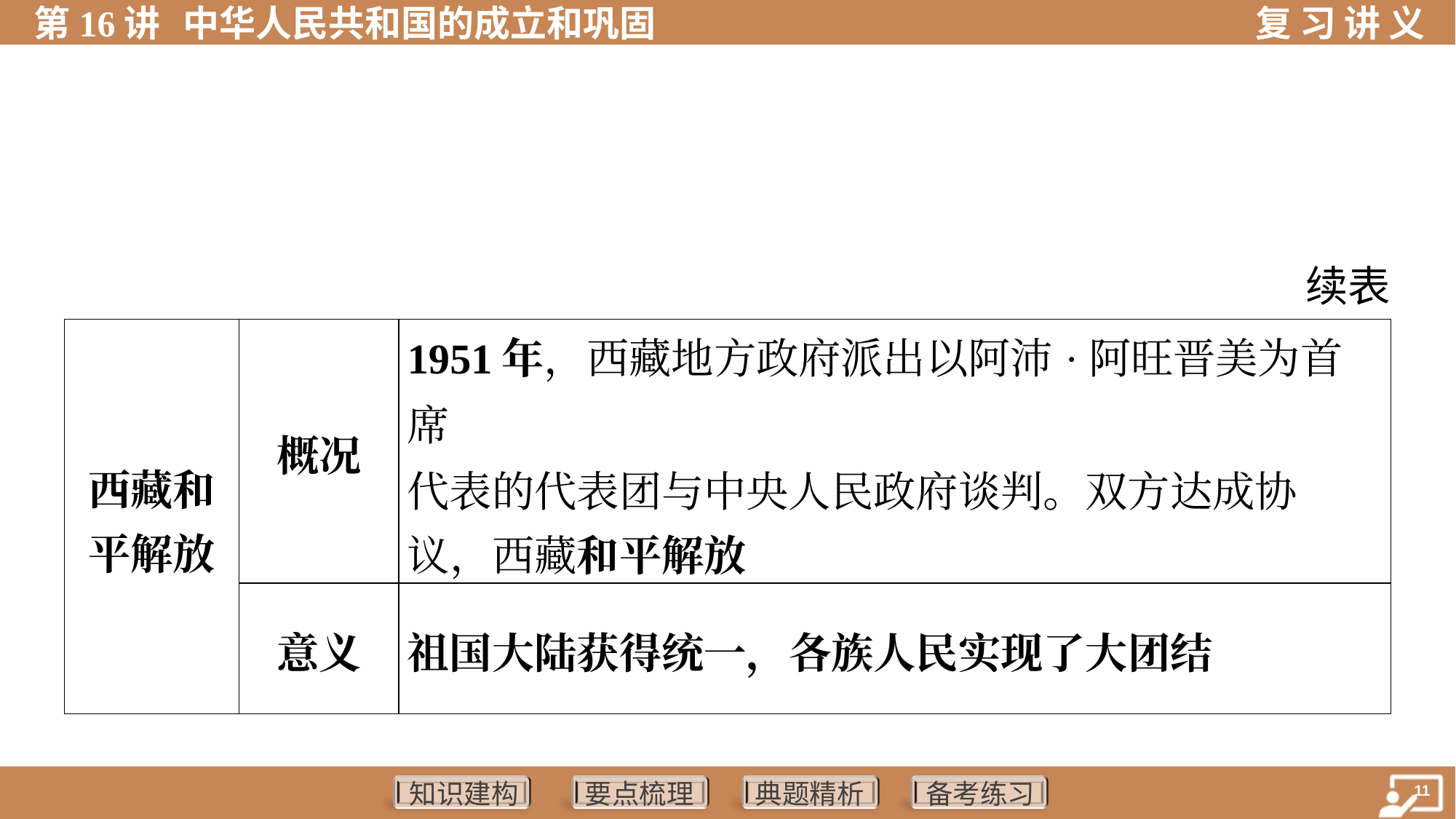

续表
| 西藏和 平解放 | 概况 | 1951年，西藏地方政府派出以阿沛·阿旺晋美为首席 代表的代表团与中央人民政府谈判。双方达成协 议，西藏和平解放 |  |
| --- | --- | --- | --- |
|  | 意义 | 祖国大陆获得统一，各族人民实现了大团结 |  |